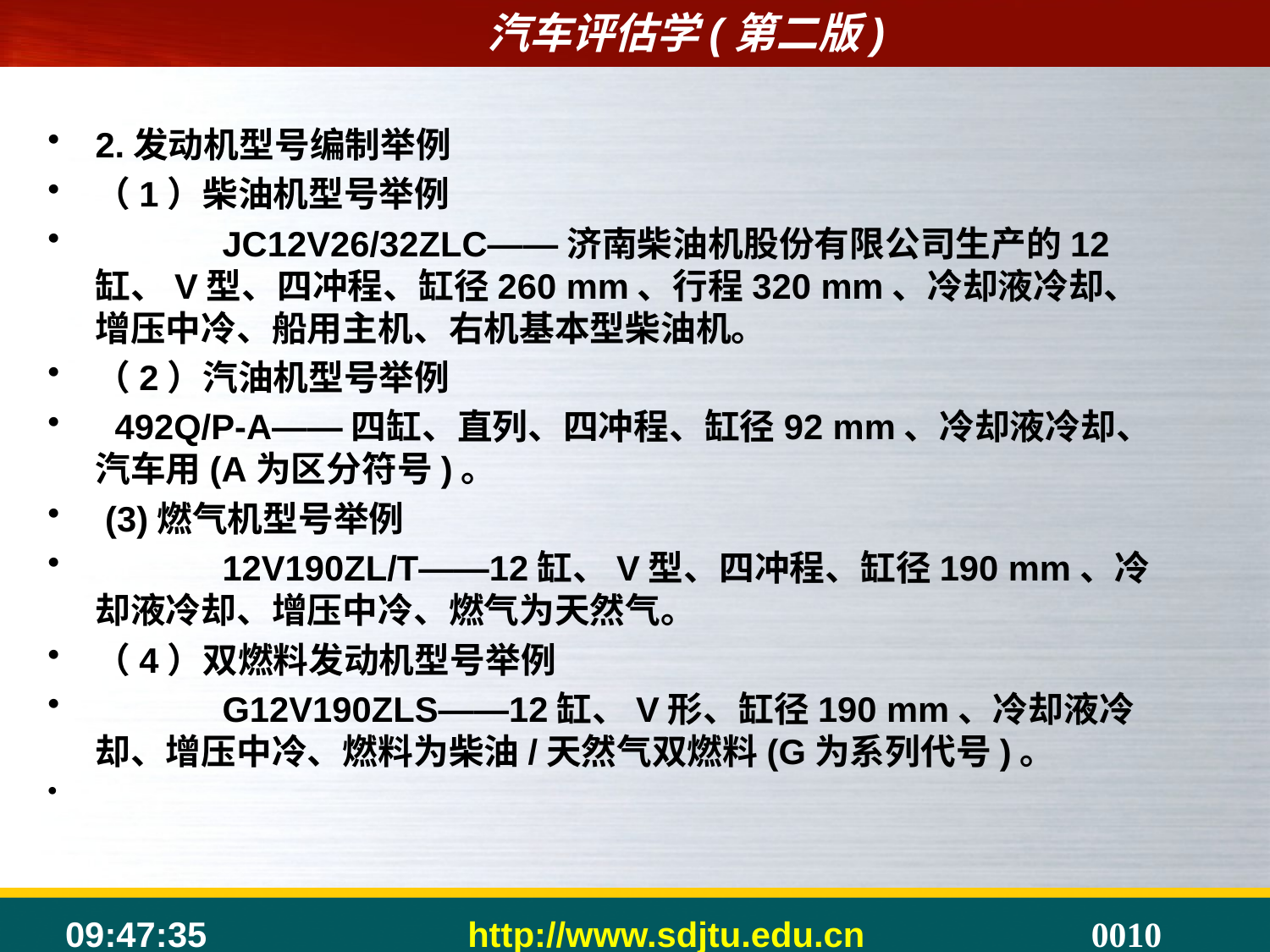

2.发动机型号编制举例
（1）柴油机型号举例
	JC12V26/32ZLC——济南柴油机股份有限公司生产的12缸、V型、四冲程、缸径260 mm、行程320 mm、冷却液冷却、增压中冷、船用主机、右机基本型柴油机。
（2）汽油机型号举例
  492Q/P-A——四缸、直列、四冲程、缸径92 mm、冷却液冷却、汽车用(A为区分符号)。
 (3)燃气机型号举例
	12V190ZL/T——12缸、V型、四冲程、缸径190 mm、冷却液冷却、增压中冷、燃气为天然气。
（4）双燃料发动机型号举例
	G12V190ZLS——12缸、V形、缸径190 mm、冷却液冷却、增压中冷、燃料为柴油/天然气双燃料(G为系列代号)。